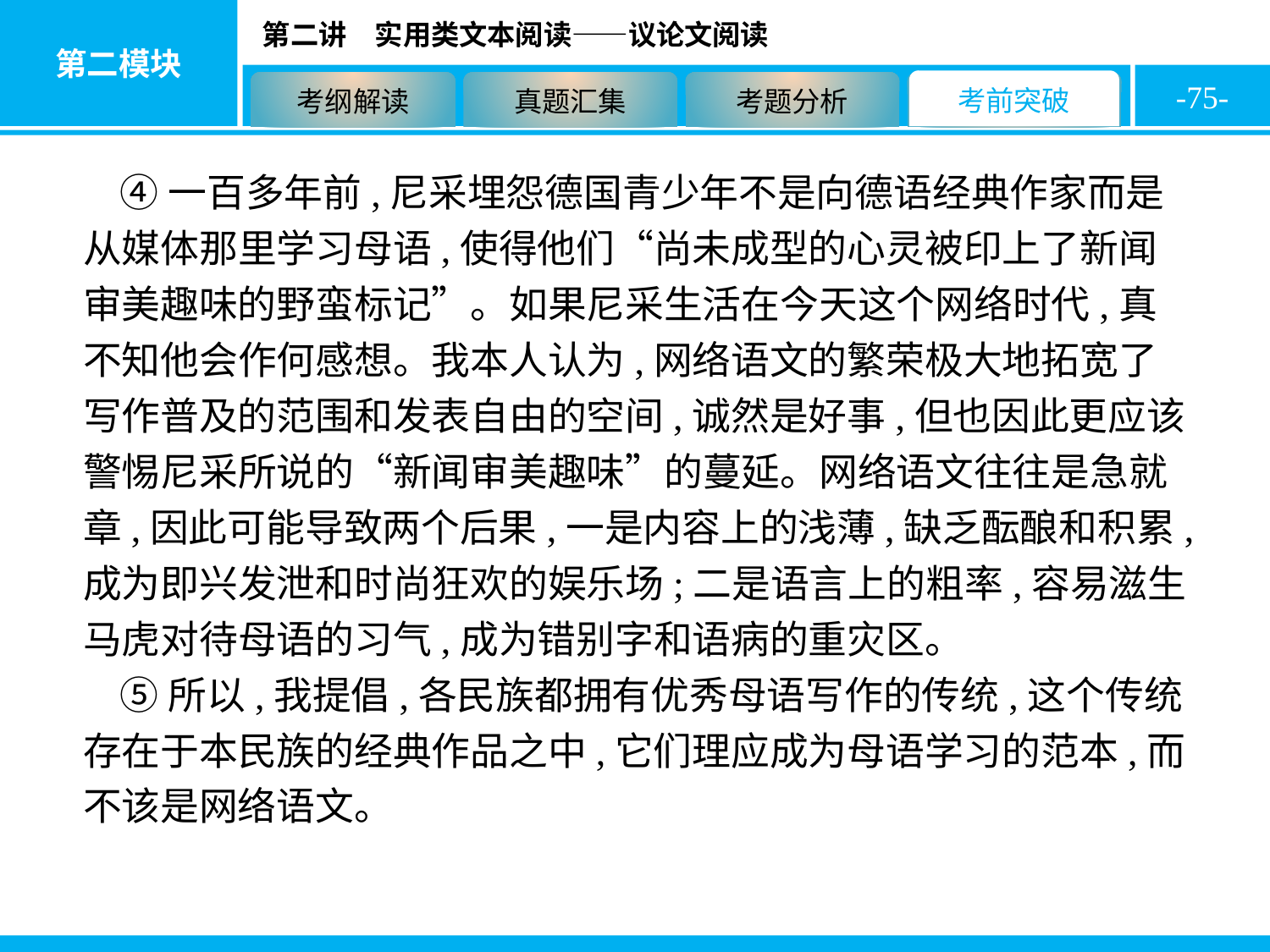

-75-
④一百多年前,尼采埋怨德国青少年不是向德语经典作家而是从媒体那里学习母语,使得他们“尚未成型的心灵被印上了新闻审美趣味的野蛮标记”。如果尼采生活在今天这个网络时代,真不知他会作何感想。我本人认为,网络语文的繁荣极大地拓宽了写作普及的范围和发表自由的空间,诚然是好事,但也因此更应该警惕尼采所说的“新闻审美趣味”的蔓延。网络语文往往是急就章,因此可能导致两个后果,一是内容上的浅薄,缺乏酝酿和积累,成为即兴发泄和时尚狂欢的娱乐场;二是语言上的粗率,容易滋生马虎对待母语的习气,成为错别字和语病的重灾区。
⑤所以,我提倡,各民族都拥有优秀母语写作的传统,这个传统存在于本民族的经典作品之中,它们理应成为母语学习的范本,而不该是网络语文。